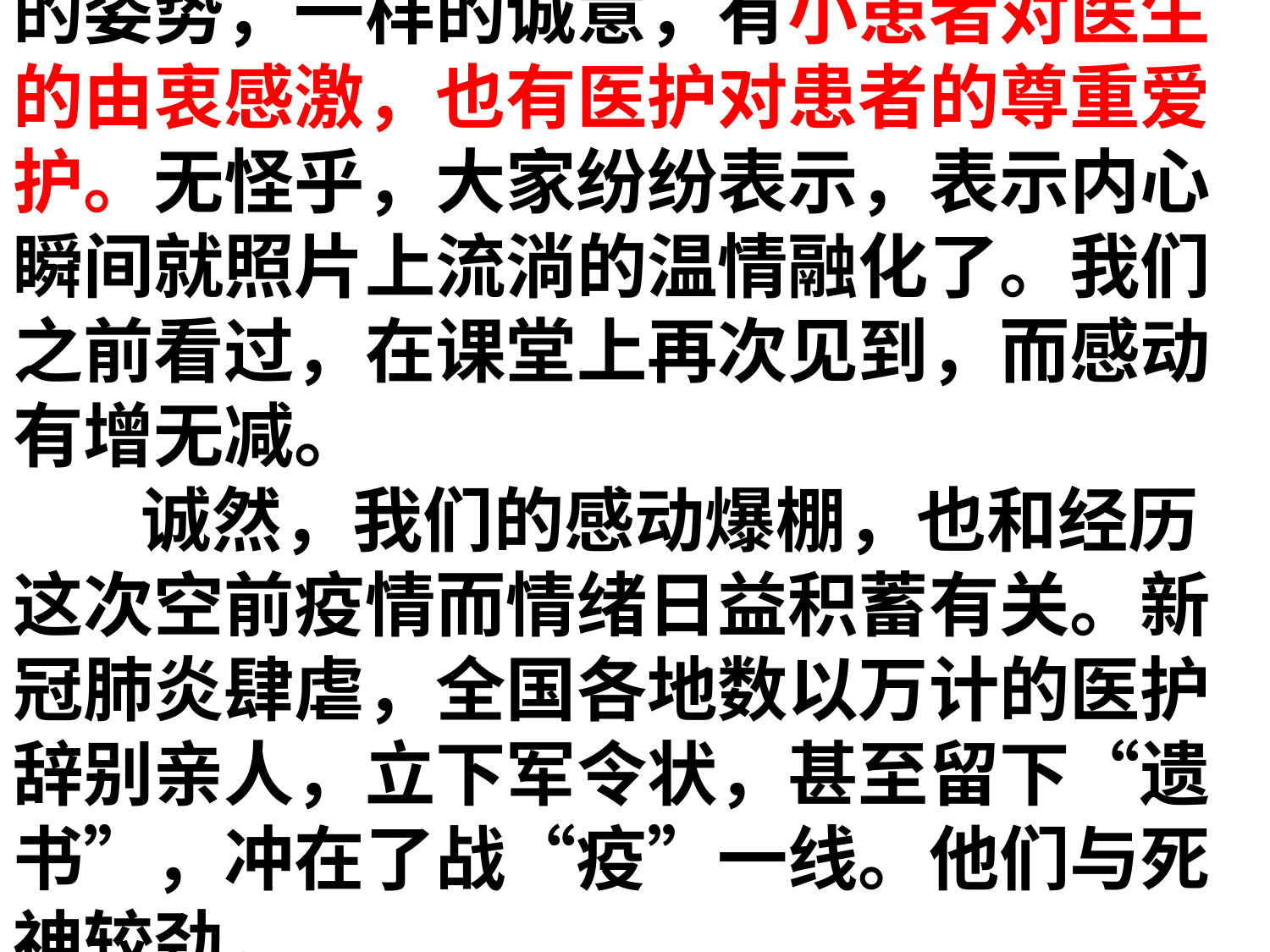

# 的姿势，一样的诚意，有小患者对医生的由衷感激，也有医护对患者的尊重爱护。无怪乎，大家纷纷表示，表示内心瞬间就照片上流淌的温情融化了。我们之前看过，在课堂上再次见到，而感动有增无减。         诚然，我们的感动爆棚，也和经历这次空前疫情而情绪日益积蓄有关。新冠肺炎肆虐，全国各地数以万计的医护辞别亲人，立下军令状，甚至留下“遗书”，冲在了战“疫”一线。他们与死神较劲，